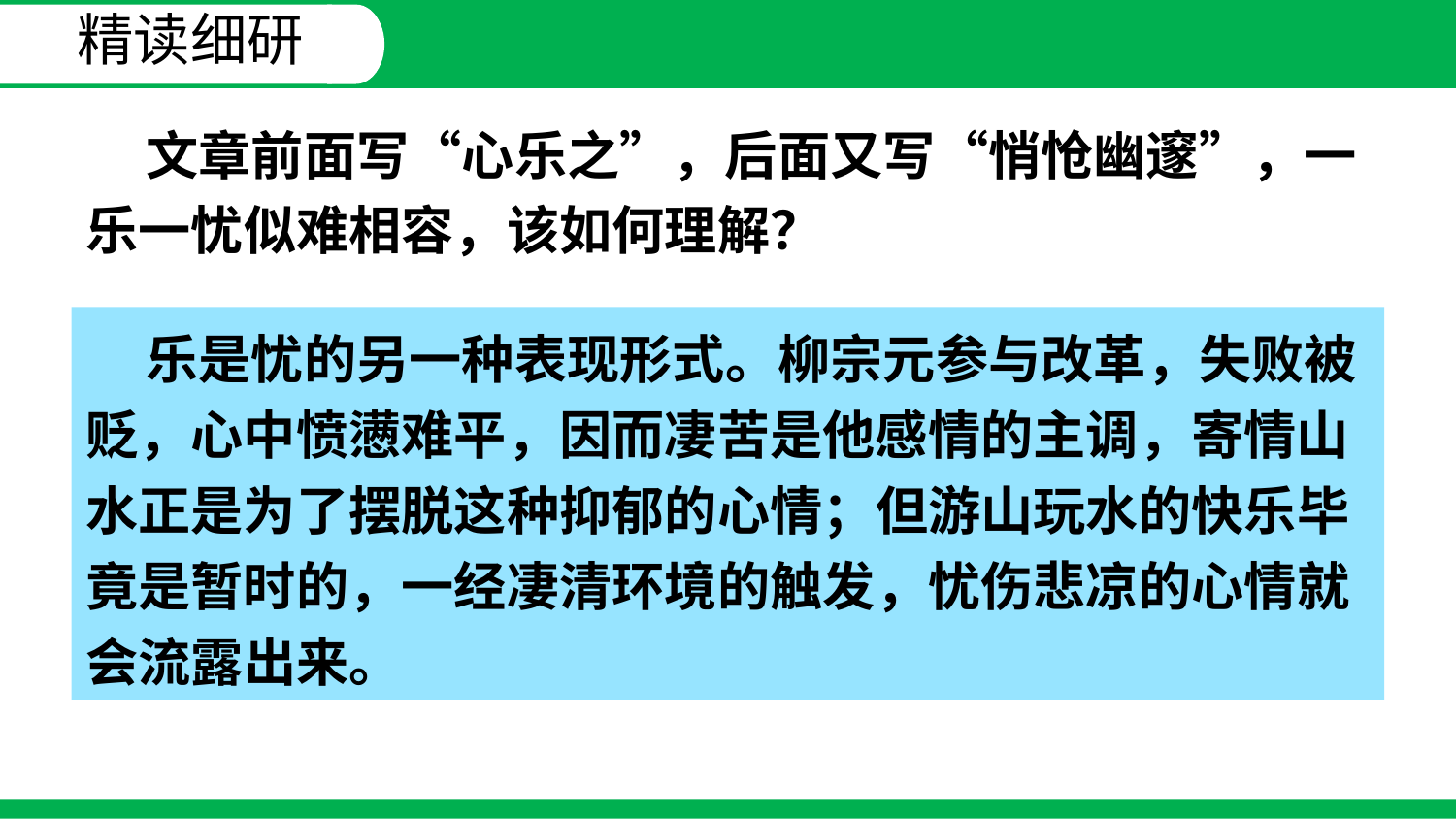

精读细研
    文章前面写“心乐之”，后面又写“悄怆幽邃”，一乐一忧似难相容，该如何理解？
    乐是忧的另一种表现形式。柳宗元参与改革，失败被贬，心中愤懑难平，因而凄苦是他感情的主调，寄情山水正是为了摆脱这种抑郁的心情；但游山玩水的快乐毕竟是暂时的，一经凄清环境的触发，忧伤悲凉的心情就会流露出来。